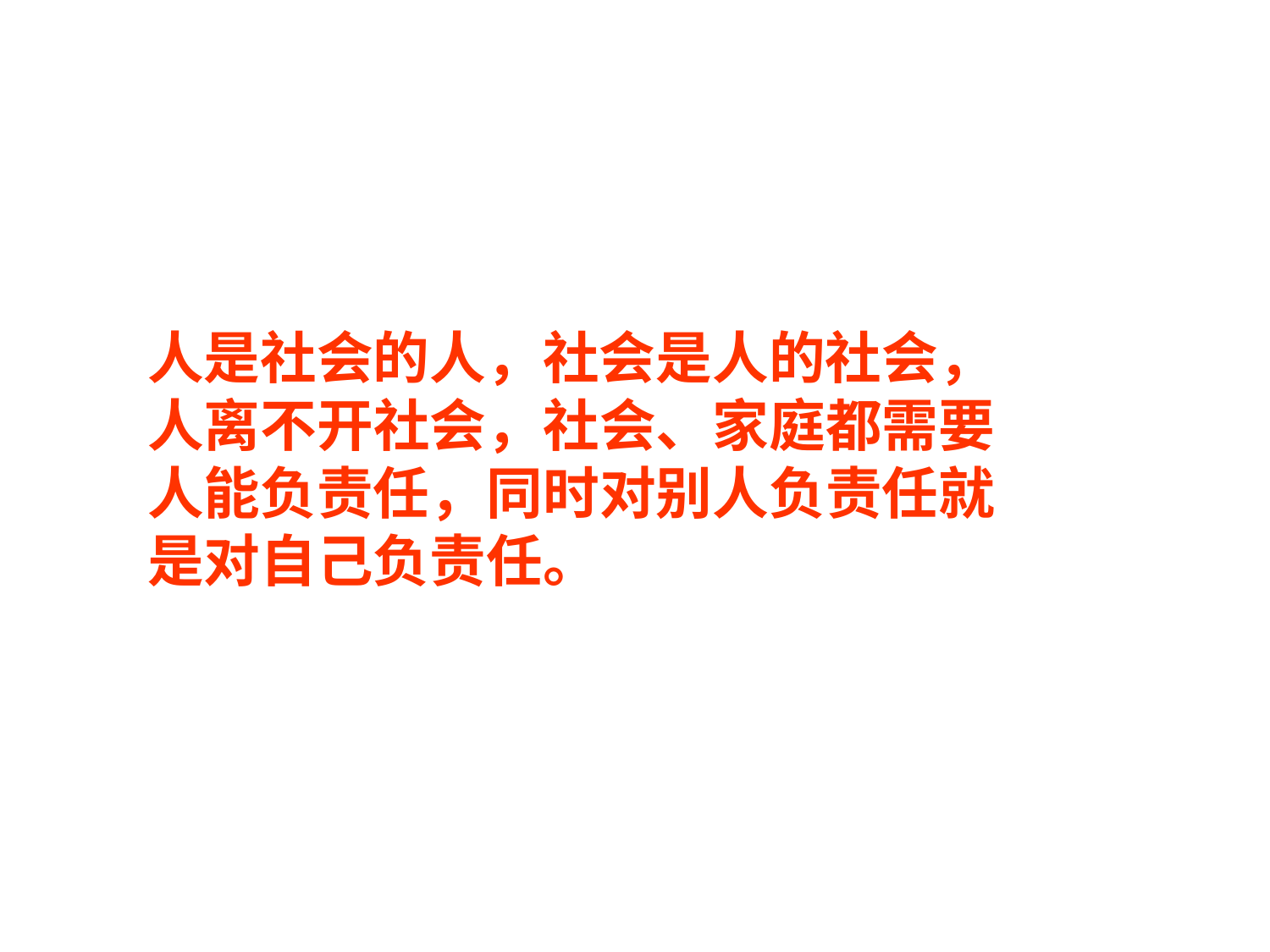

人是社会的人，社会是人的社会，人离不开社会，社会、家庭都需要人能负责任，同时对别人负责任就是对自己负责任。